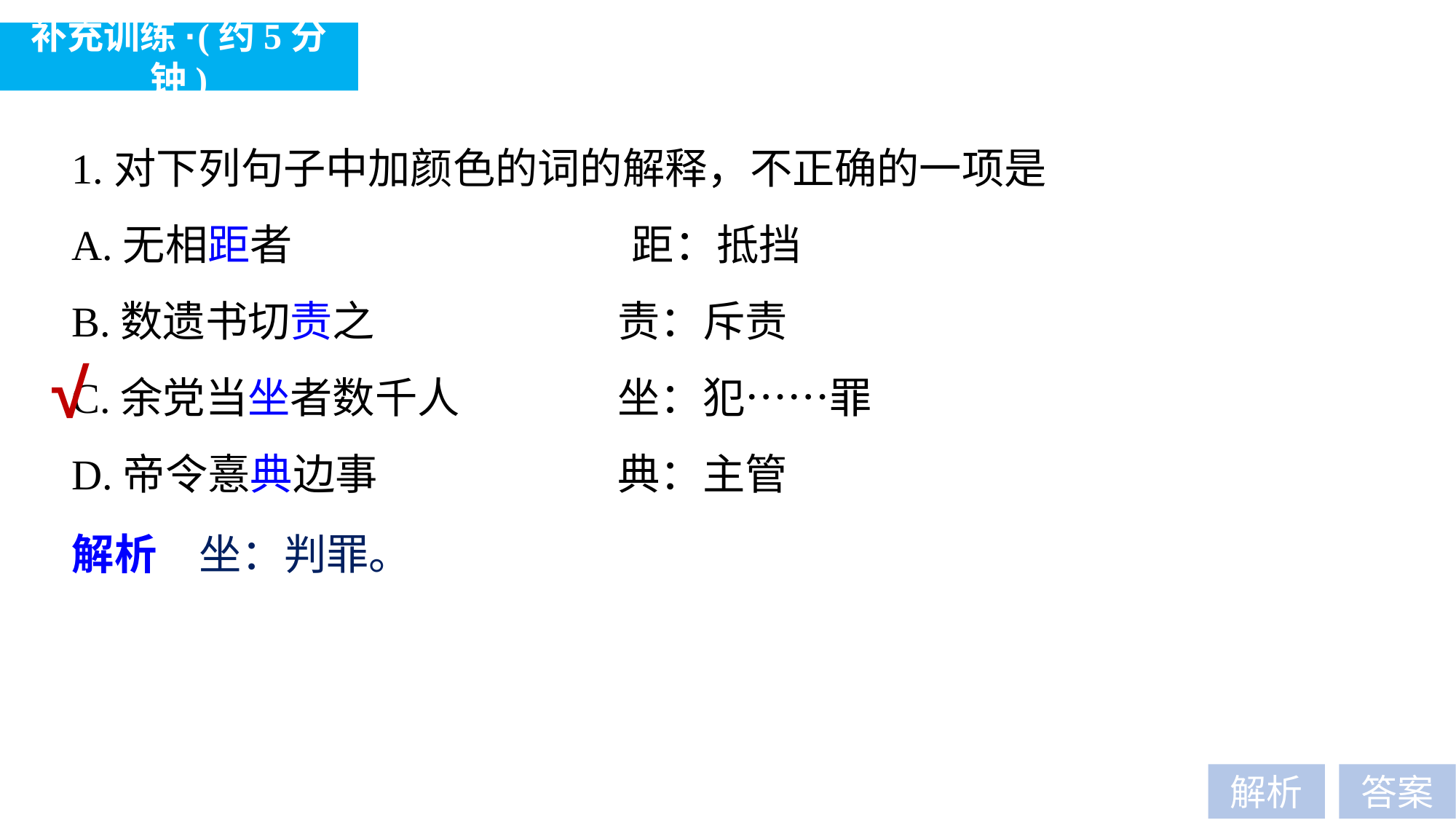

补充训练·(约5分钟)
1.对下列句子中加颜色的词的解释，不正确的一项是
A.无相距者　　　　　　　　距：抵挡
B.数遗书切责之 		 	责：斥责
C.余党当坐者数千人  		坐：犯……罪
D.帝令憙典边事  			典：主管
√
解析　坐：判罪。
解析
答案